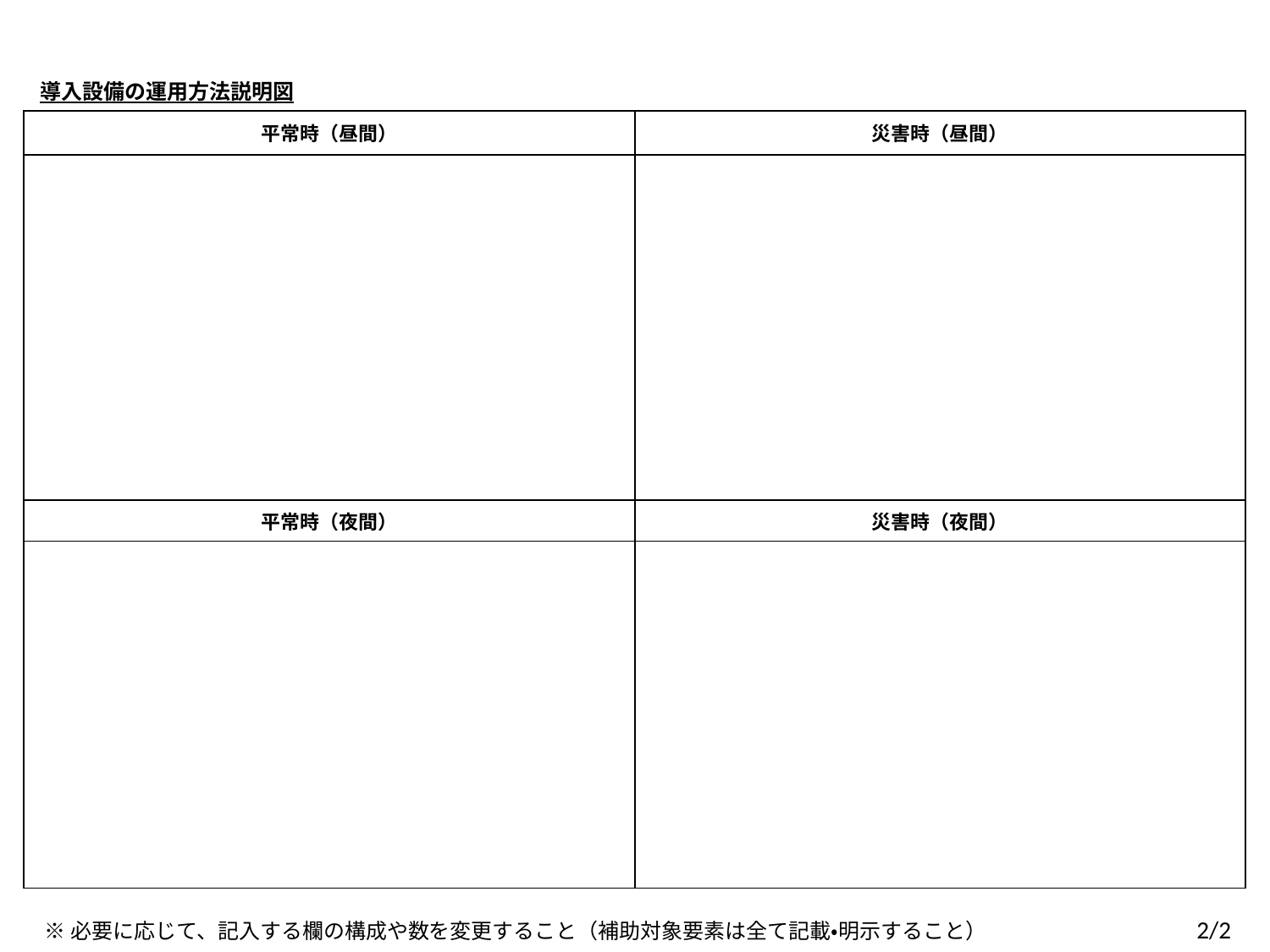

導入設備の運用方法説明図
| 平常時（昼間） | 災害時（昼間） |
| --- | --- |
|  |  |
| 平常時（夜間） | 災害時（夜間） |
|  |  |
※必要に応じて、記入する欄の構成や数を変更すること（補助対象要素は全て記載・明示すること）　　　　　　　　 2/2